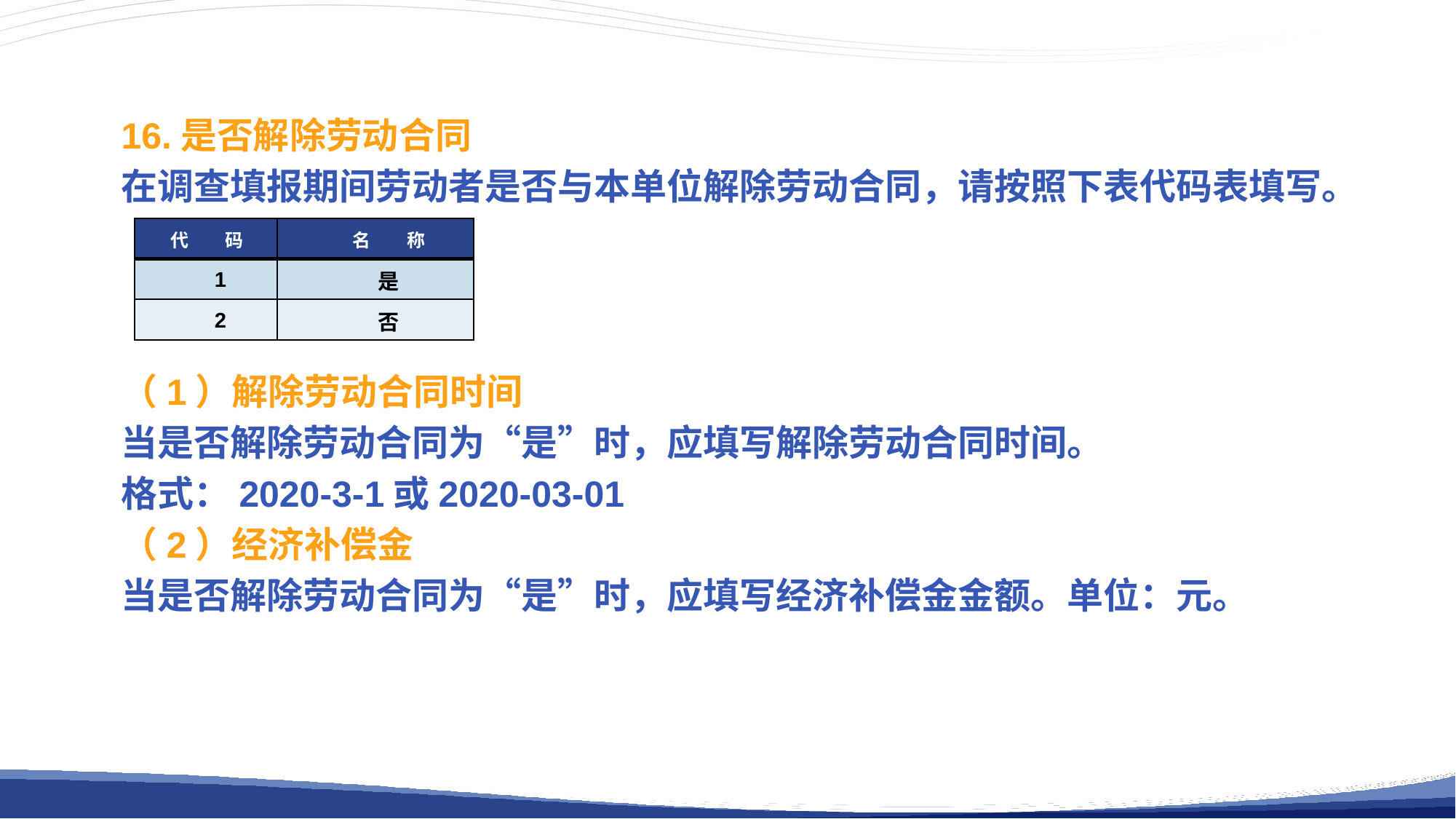

16.是否解除劳动合同
在调查填报期间劳动者是否与本单位解除劳动合同，请按照下表代码表填写。
| 代　　码 | 名　　称 |
| --- | --- |
| 1 | 是 |
| 2 | 否 |
（1）解除劳动合同时间
当是否解除劳动合同为“是”时，应填写解除劳动合同时间。
格式：2020-3-1或2020-03-01
（2）经济补偿金
当是否解除劳动合同为“是”时，应填写经济补偿金金额。单位：元。